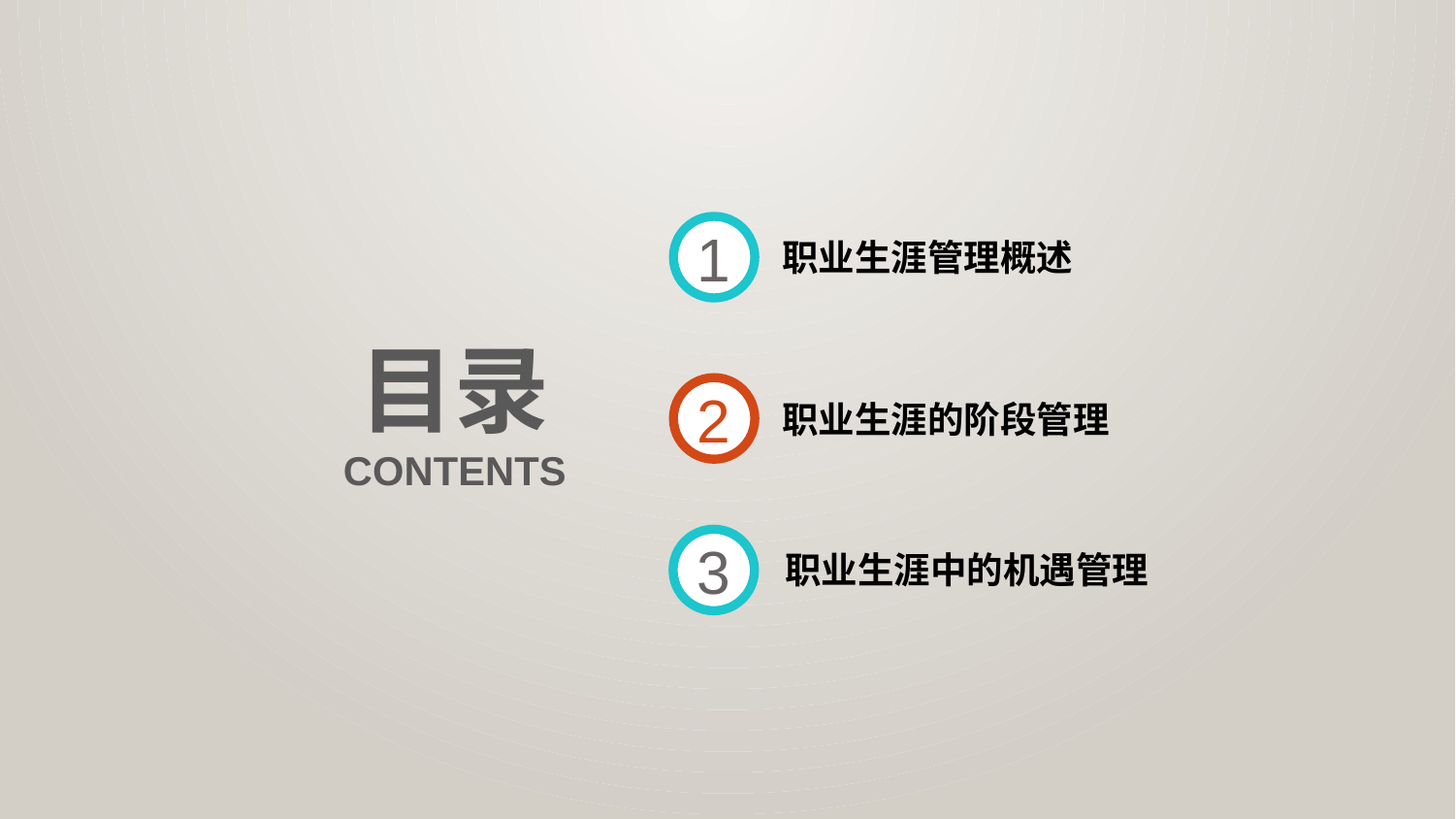

1
职业生涯管理概述
目录
2
职业生涯的阶段管理
CONTENTS
3
职业生涯中的机遇管理
2